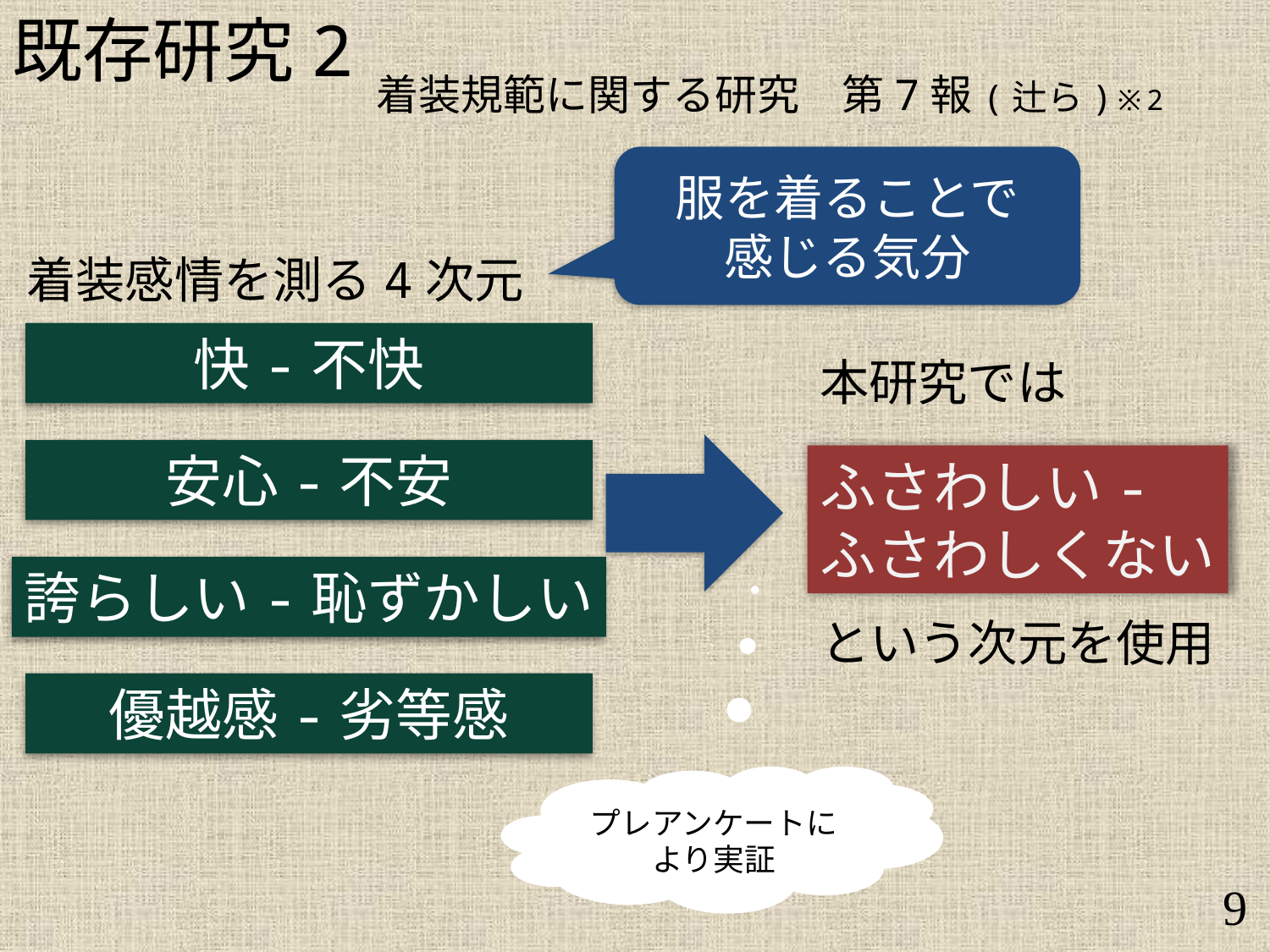

既存研究2
着装規範に関する研究　第7報(辻ら)※2

服を着ることで
感じる気分
着装感情を測る4次元
快-不快
本研究では

安心-不安
ふさわしい-
ふさわしくない
誇らしい-恥ずかしい
という次元を使用
優越感-劣等感
プレアンケートにより実証
9